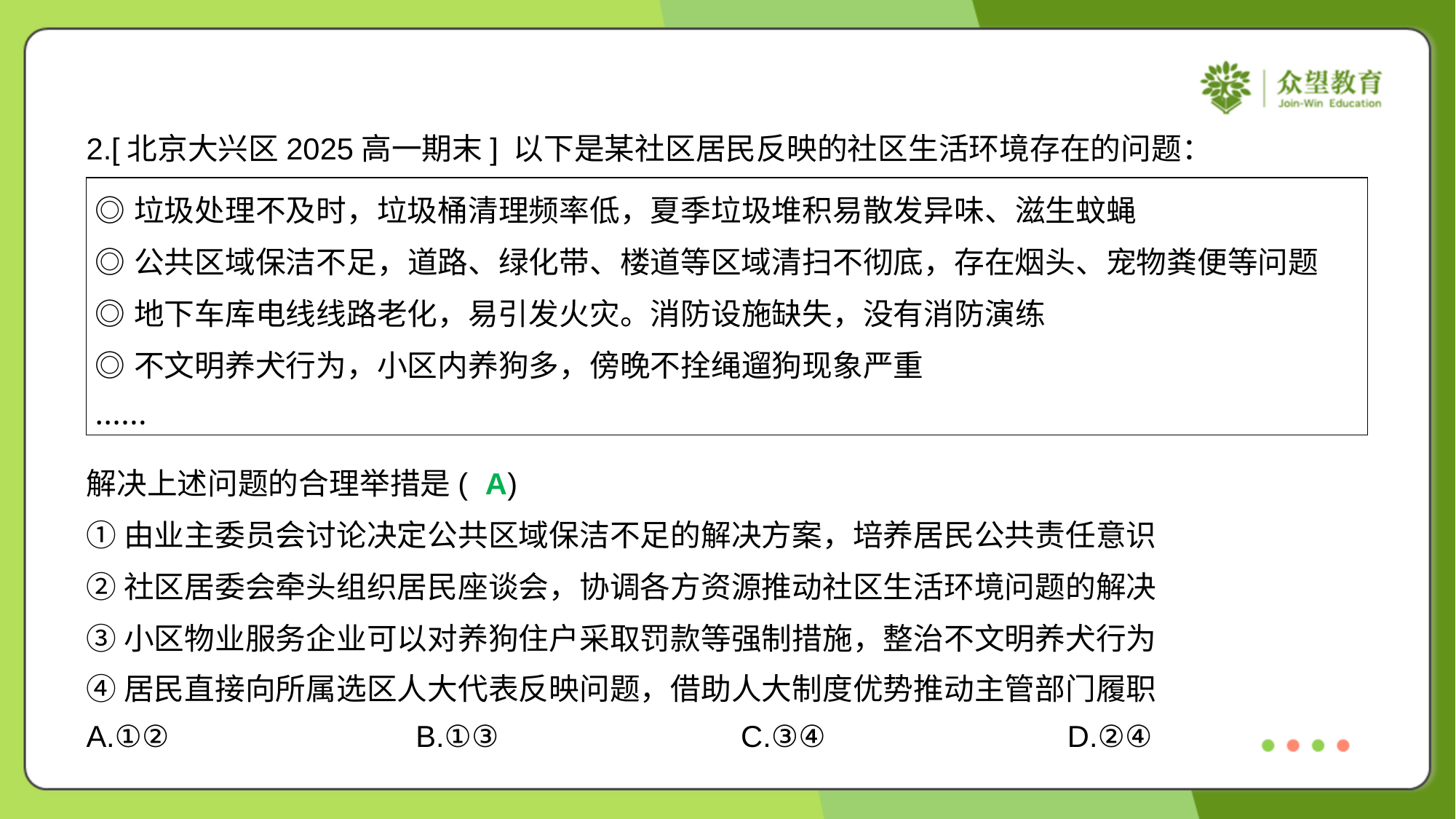

2.[北京大兴区2025高一期末] 以下是某社区居民反映的社区生活环境存在的问题：
| ◎垃圾处理不及时，垃圾桶清理频率低，夏季垃圾堆积易散发异味、滋生蚊蝇 ◎公共区域保洁不足，道路、绿化带、楼道等区域清扫不彻底，存在烟头、宠物粪便等问题 ◎地下车库电线线路老化，易引发火灾。消防设施缺失，没有消防演练 ◎不文明养犬行为，小区内养狗多，傍晚不拴绳遛狗现象严重 …… |
| --- |
A
解决上述问题的合理举措是(     )
①由业主委员会讨论决定公共区域保洁不足的解决方案，培养居民公共责任意识
②社区居委会牵头组织居民座谈会，协调各方资源推动社区生活环境问题的解决
③小区物业服务企业可以对养狗住户采取罚款等强制措施，整治不文明养犬行为
④居民直接向所属选区人大代表反映问题，借助人大制度优势推动主管部门履职
A.①②	B.①③	C.③④	D.②④